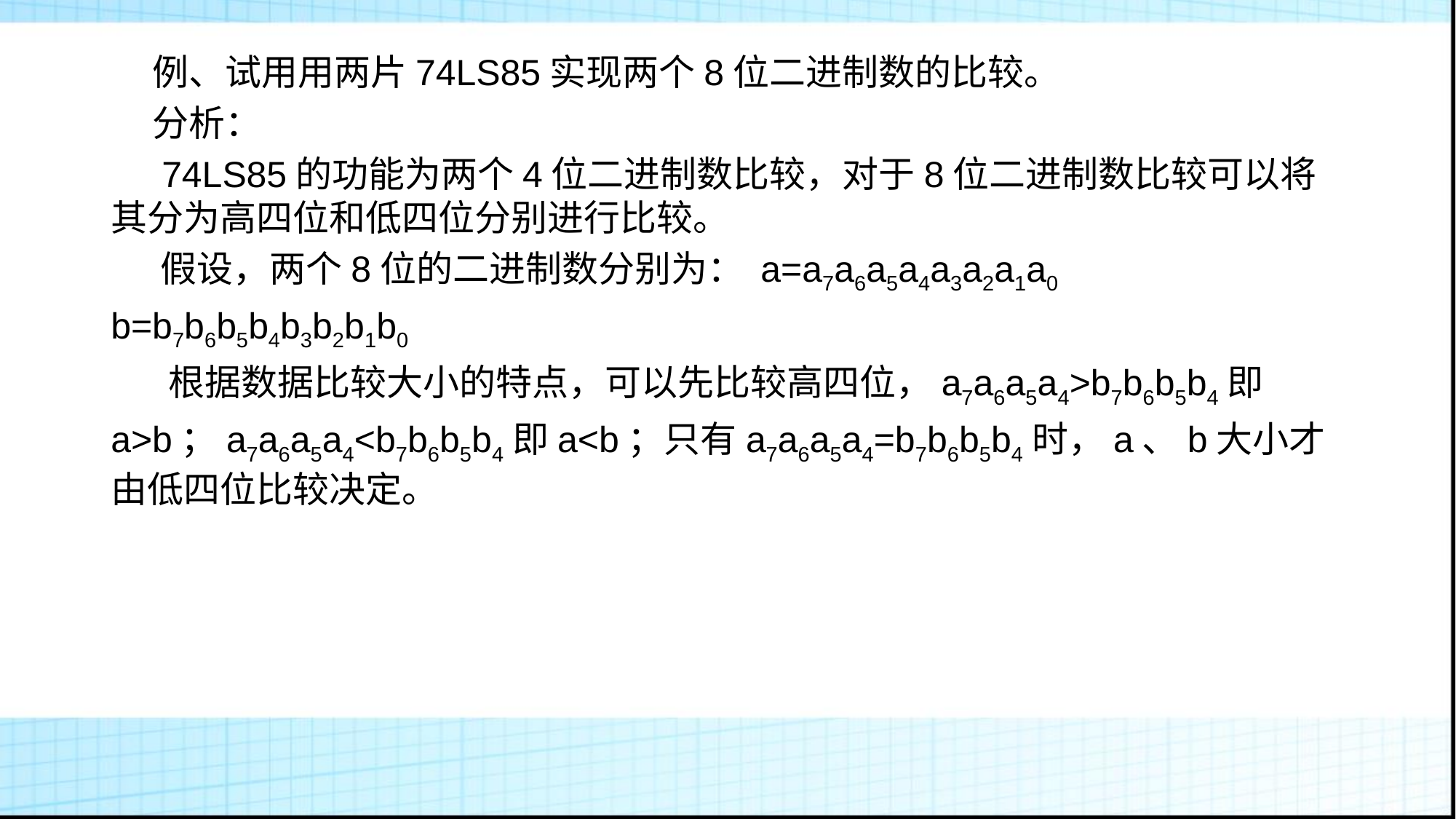

# 例、试用用两片74LS85实现两个8位二进制数的比较。
    分析：
     74LS85的功能为两个4位二进制数比较，对于8位二进制数比较可以将其分为高四位和低四位分别进行比较。
     假设，两个8位的二进制数分别为： a=a7a6a5a4a3a2a1a0
b=b7b6b5b4b3b2b1b0
      根据数据比较大小的特点，可以先比较高四位，a7a6a5a4>b7b6b5b4即
a>b；a7a6a5a4<b7b6b5b4即a<b；只有a7a6a5a4=b7b6b5b4时，a、b大小才由低四位比较决定。